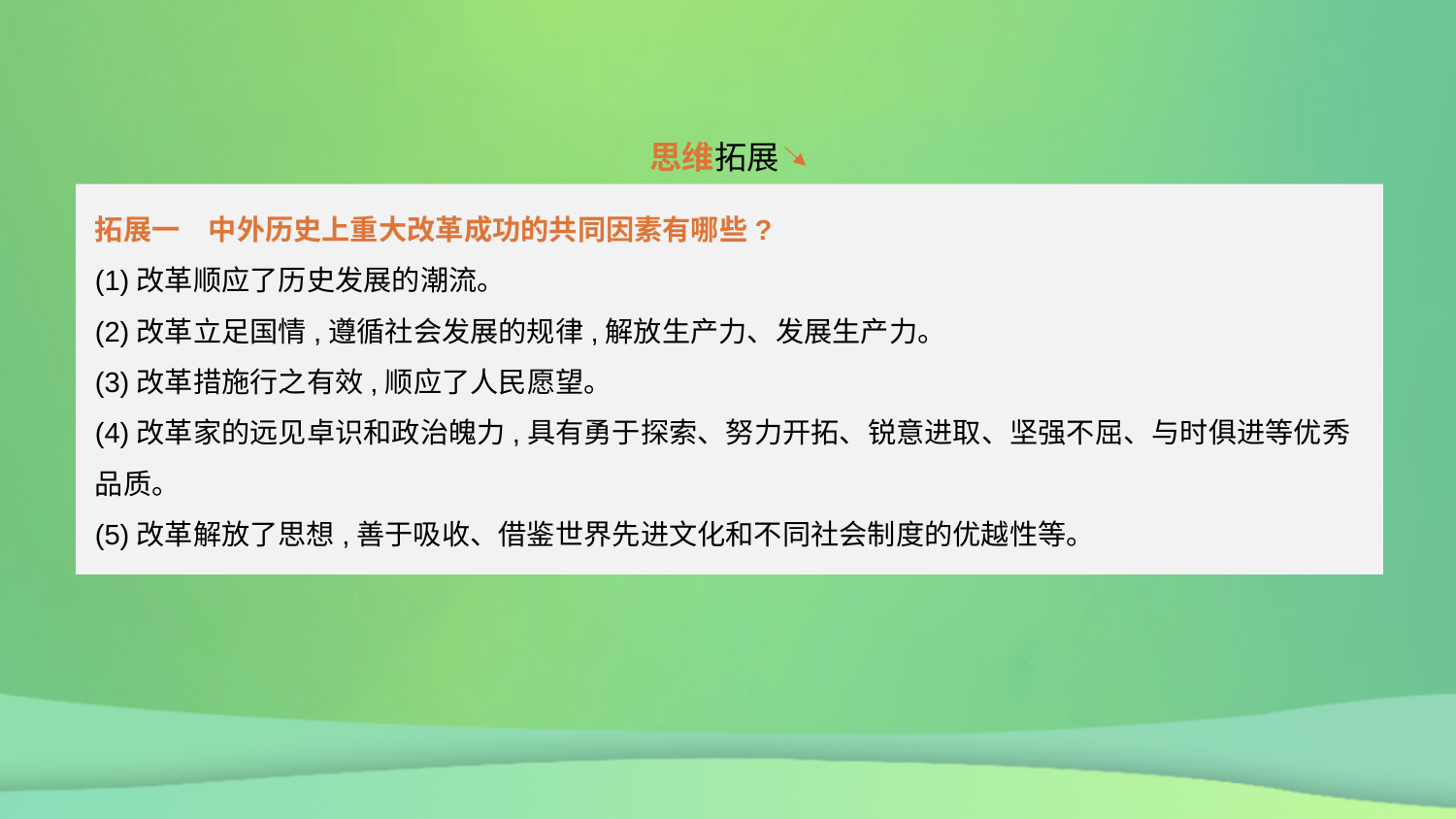

思维拓展

拓展一　中外历史上重大改革成功的共同因素有哪些?
(1)改革顺应了历史发展的潮流。
(2)改革立足国情,遵循社会发展的规律,解放生产力、发展生产力。
(3)改革措施行之有效,顺应了人民愿望。
(4)改革家的远见卓识和政治魄力,具有勇于探索、努力开拓、锐意进取、坚强不屈、与时俱进等优秀品质。
(5)改革解放了思想,善于吸收、借鉴世界先进文化和不同社会制度的优越性等。